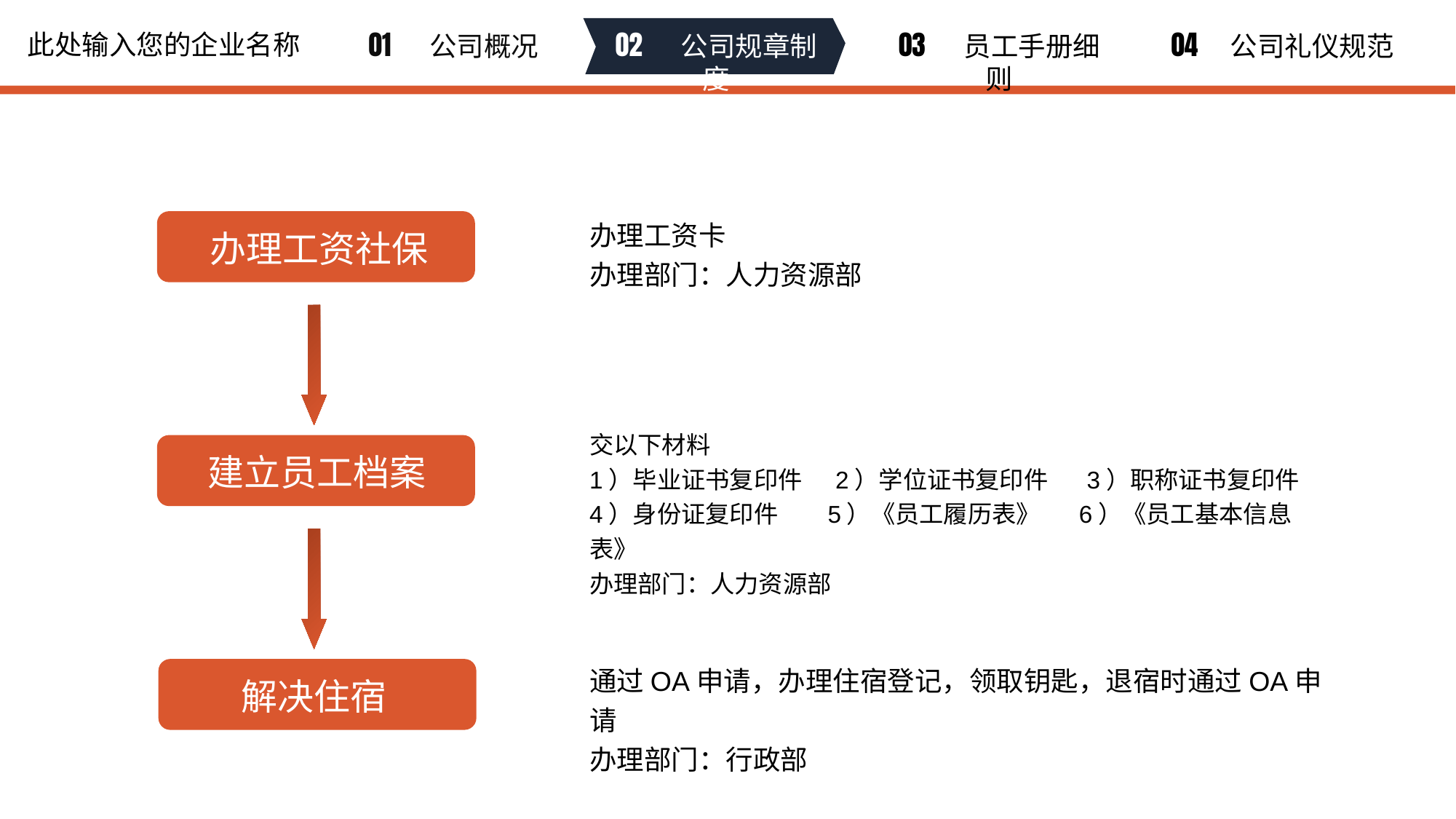

此处输入您的企业名称
01     公司概况
02     公司规章制度
03     员工手册细则
04    公司礼仪规范

办理工资卡
办理部门：人力资源部

办理工资社保

交以下材料
1）毕业证书复印件     2）学位证书复印件      3）职称证书复印件       4）身份证复印件        5）《员工履历表》      6）《员工基本信息表》
办理部门：人力资源部

建立员工档案

通过OA申请，办理住宿登记，领取钥匙，退宿时通过OA申请
办理部门：行政部

解决住宿